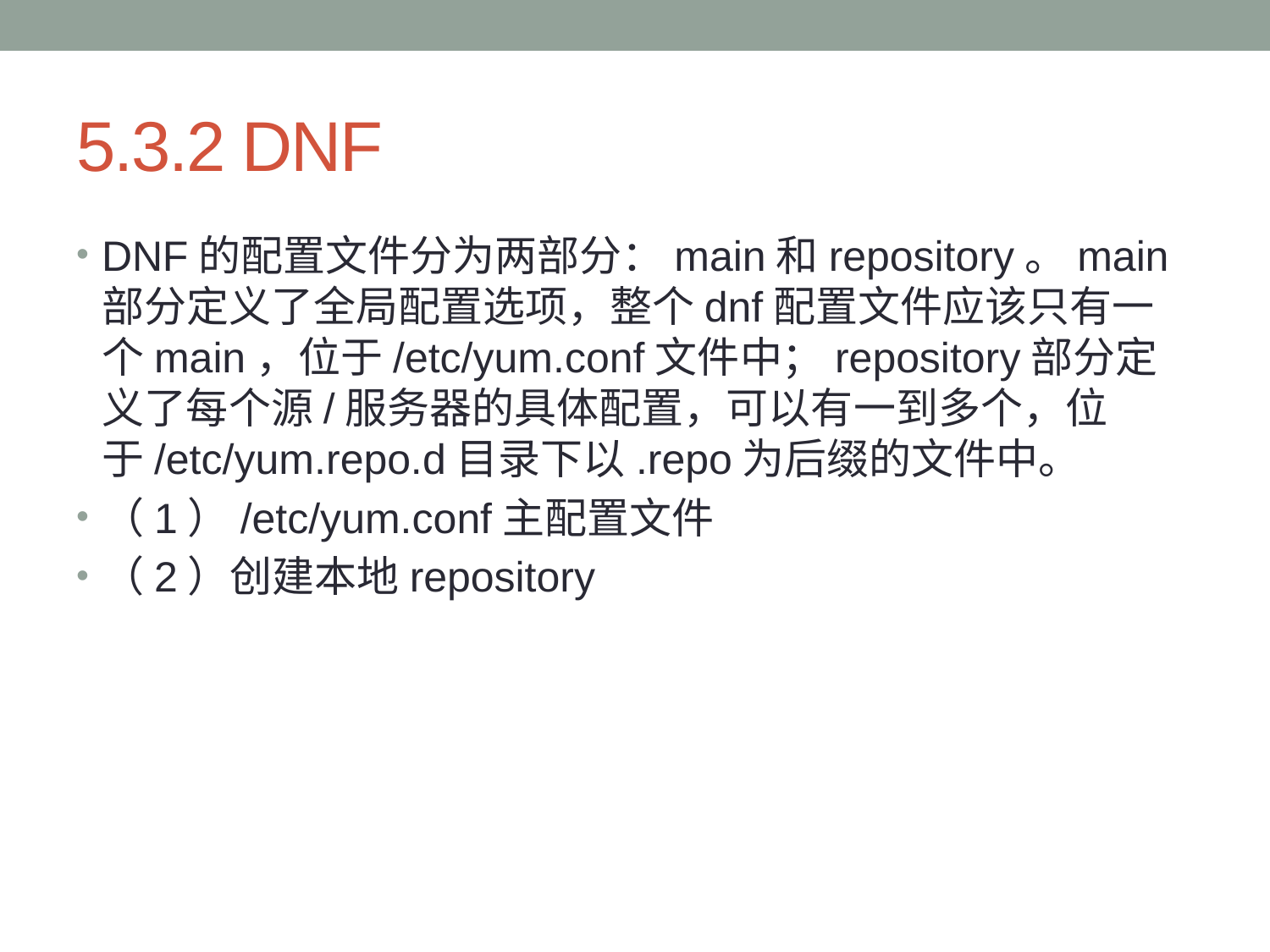

# 5.3.2 DNF
DNF的配置文件分为两部分：main和repository。main部分定义了全局配置选项，整个dnf配置文件应该只有一个main，位于/etc/yum.conf文件中；repository部分定义了每个源/服务器的具体配置，可以有一到多个，位于/etc/yum.repo.d目录下以.repo为后缀的文件中。
（1）/etc/yum.conf主配置文件
（2）创建本地repository